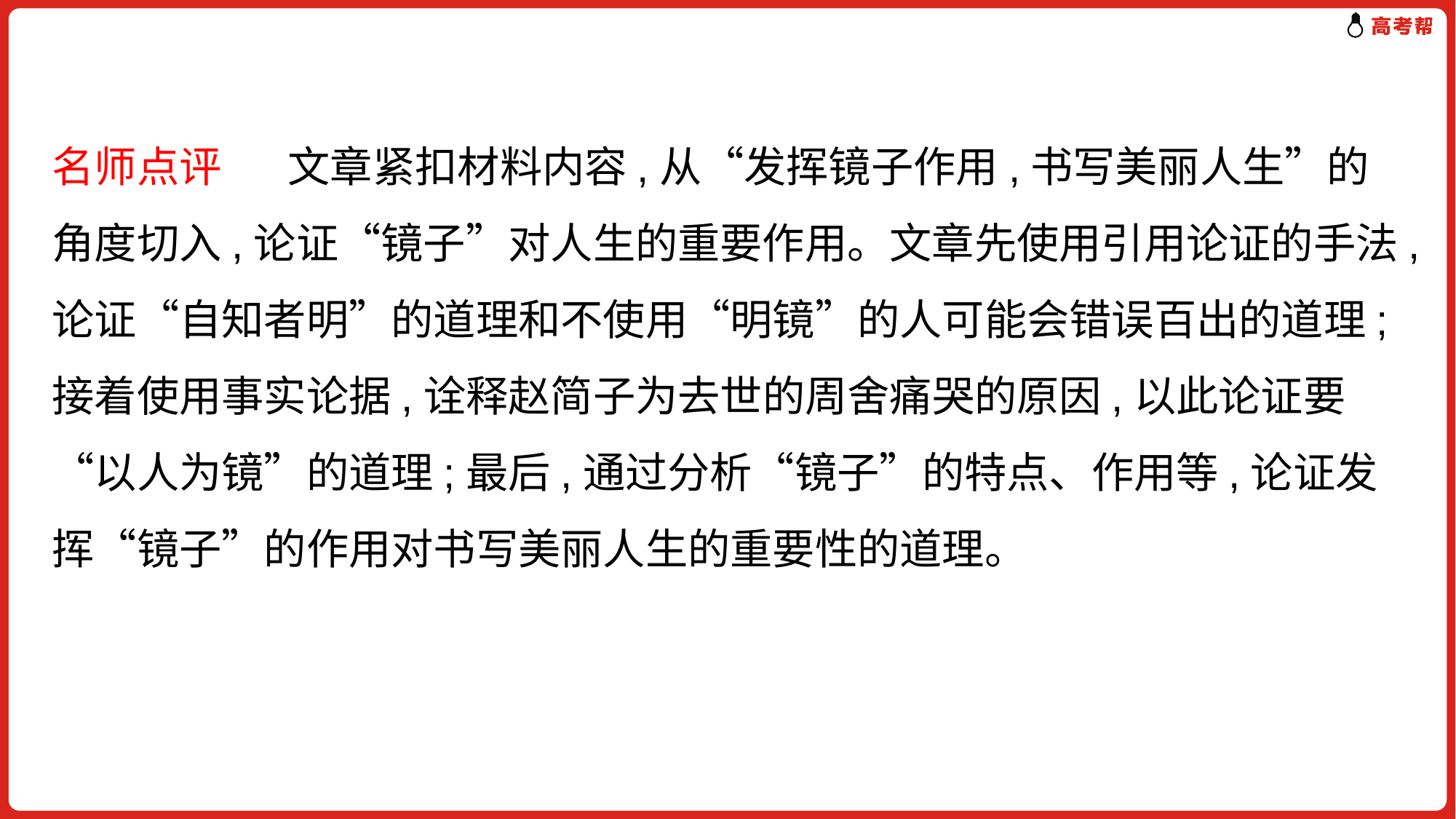

名师点评       文章紧扣材料内容,从“发挥镜子作用,书写美丽人生”的角度切入,论证“镜子”对人生的重要作用。文章先使用引用论证的手法,论证“自知者明”的道理和不使用“明镜”的人可能会错误百出的道理;接着使用事实论据,诠释赵简子为去世的周舍痛哭的原因,以此论证要“以人为镜”的道理;最后,通过分析“镜子”的特点、作用等,论证发挥“镜子”的作用对书写美丽人生的重要性的道理。